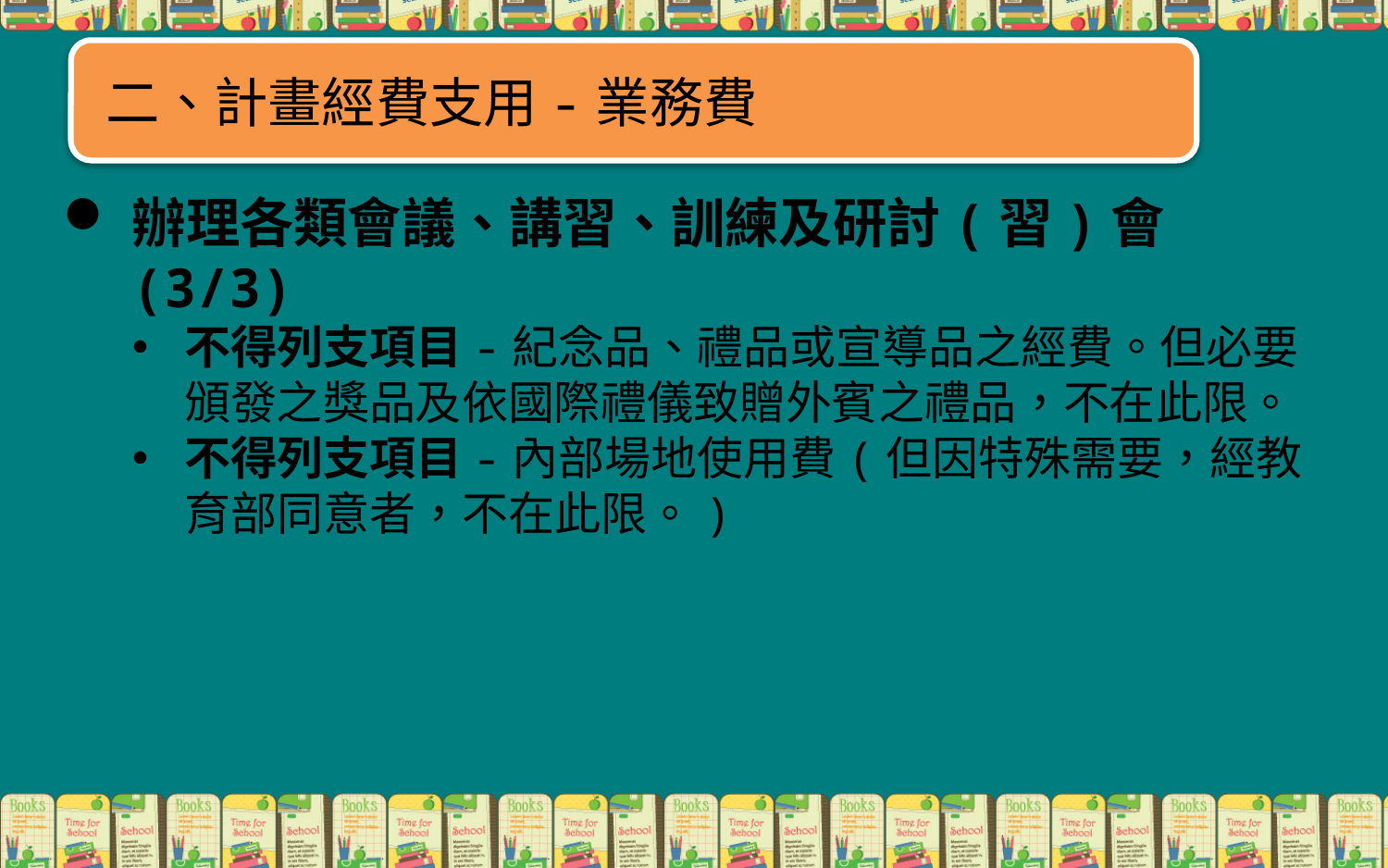

二、計畫經費支用-業務費
辦理各類會議、講習、訓練及研討(習)會(3/3)
不得列支項目-紀念品、禮品或宣導品之經費。但必要頒發之獎品及依國際禮儀致贈外賓之禮品，不在此限。
不得列支項目-內部場地使用費(但因特殊需要，經教育部同意者，不在此限。)